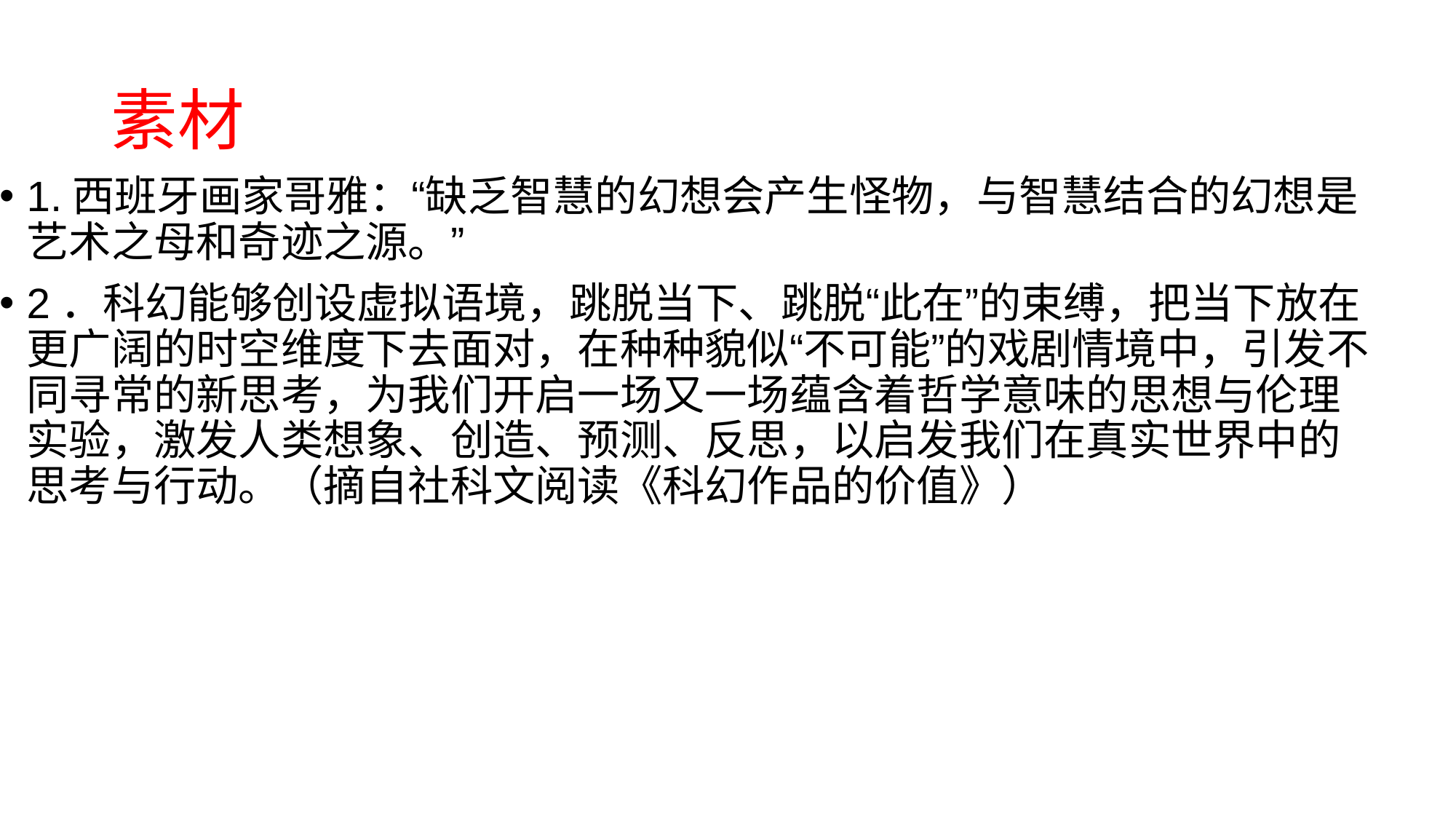

# 素材
1.西班牙画家哥雅：“缺乏智慧的幻想会产生怪物，与智慧结合的幻想是艺术之母和奇迹之源。”
2．科幻能够创设虚拟语境，跳脱当下、跳脱“此在”的束缚，把当下放在更广阔的时空维度下去面对，在种种貌似“不可能”的戏剧情境中，引发不同寻常的新思考，为我们开启一场又一场蕴含着哲学意味的思想与伦理实验，激发人类想象、创造、预测、反思，以启发我们在真实世界中的思考与行动。（摘自社科文阅读《科幻作品的价值》）